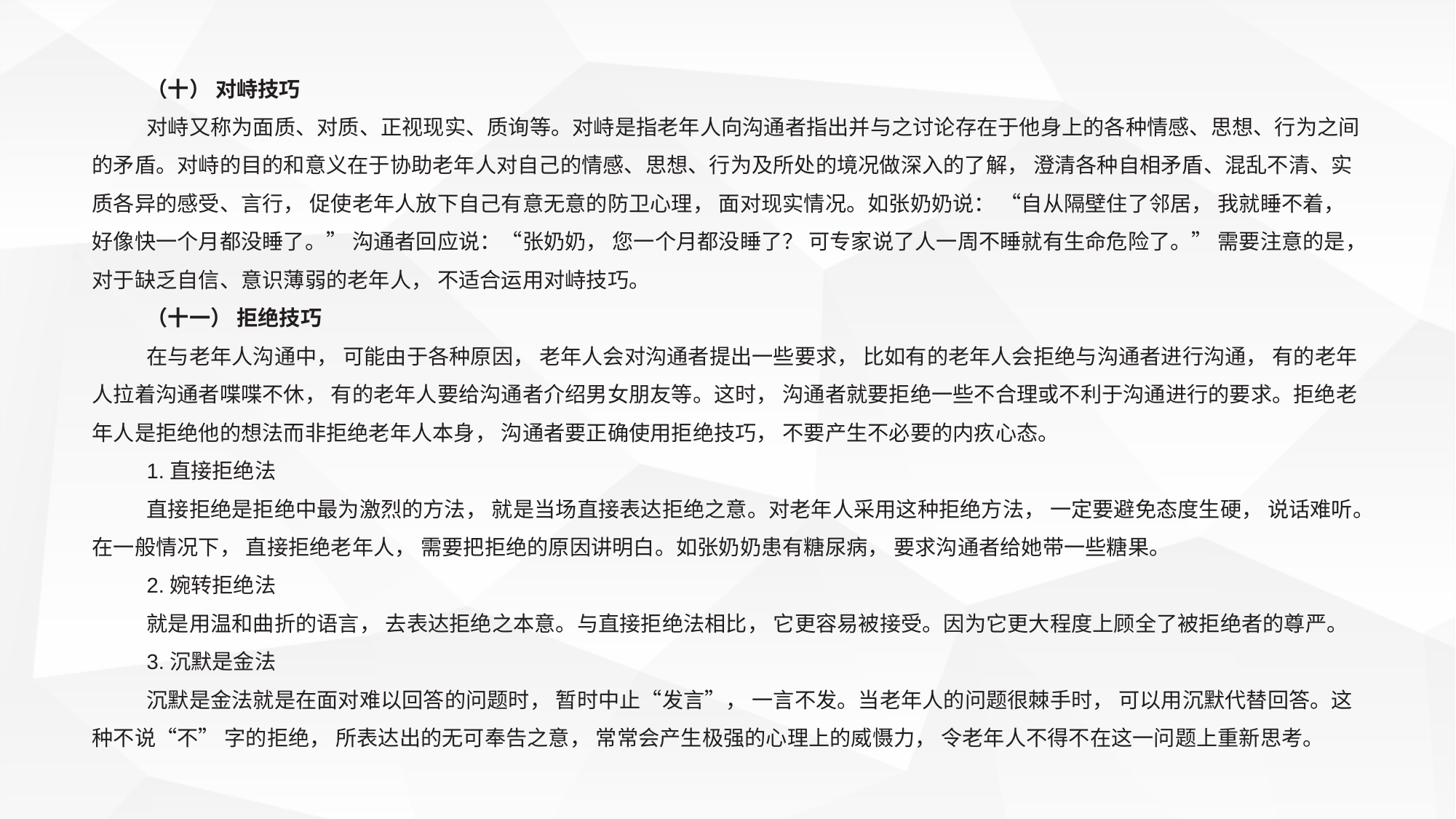

（十） 对峙技巧
对峙又称为面质、对质、正视现实、质询等。对峙是指老年人向沟通者指出并与之讨论存在于他身上的各种情感、思想、行为之间的矛盾。对峙的目的和意义在于协助老年人对自己的情感、思想、行为及所处的境况做深入的了解， 澄清各种自相矛盾、混乱不清、实质各异的感受、言行， 促使老年人放下自己有意无意的防卫心理， 面对现实情况。如张奶奶说： “自从隔壁住了邻居， 我就睡不着， 好像快一个月都没睡了。” 沟通者回应说：“张奶奶， 您一个月都没睡了？ 可专家说了人一周不睡就有生命危险了。” 需要注意的是，对于缺乏自信、意识薄弱的老年人， 不适合运用对峙技巧。
（十一） 拒绝技巧
在与老年人沟通中， 可能由于各种原因， 老年人会对沟通者提出一些要求， 比如有的老年人会拒绝与沟通者进行沟通， 有的老年人拉着沟通者喋喋不休， 有的老年人要给沟通者介绍男女朋友等。这时， 沟通者就要拒绝一些不合理或不利于沟通进行的要求。拒绝老年人是拒绝他的想法而非拒绝老年人本身， 沟通者要正确使用拒绝技巧， 不要产生不必要的内疚心态。
1.直接拒绝法
直接拒绝是拒绝中最为激烈的方法， 就是当场直接表达拒绝之意。对老年人采用这种拒绝方法， 一定要避免态度生硬， 说话难听。在一般情况下， 直接拒绝老年人， 需要把拒绝的原因讲明白。如张奶奶患有糖尿病， 要求沟通者给她带一些糖果。
2.婉转拒绝法
就是用温和曲折的语言， 去表达拒绝之本意。与直接拒绝法相比， 它更容易被接受。因为它更大程度上顾全了被拒绝者的尊严。
3.沉默是金法
沉默是金法就是在面对难以回答的问题时， 暂时中止“发言”， 一言不发。当老年人的问题很棘手时， 可以用沉默代替回答。这种不说“不” 字的拒绝， 所表达出的无可奉告之意， 常常会产生极强的心理上的威慑力， 令老年人不得不在这一问题上重新思考。